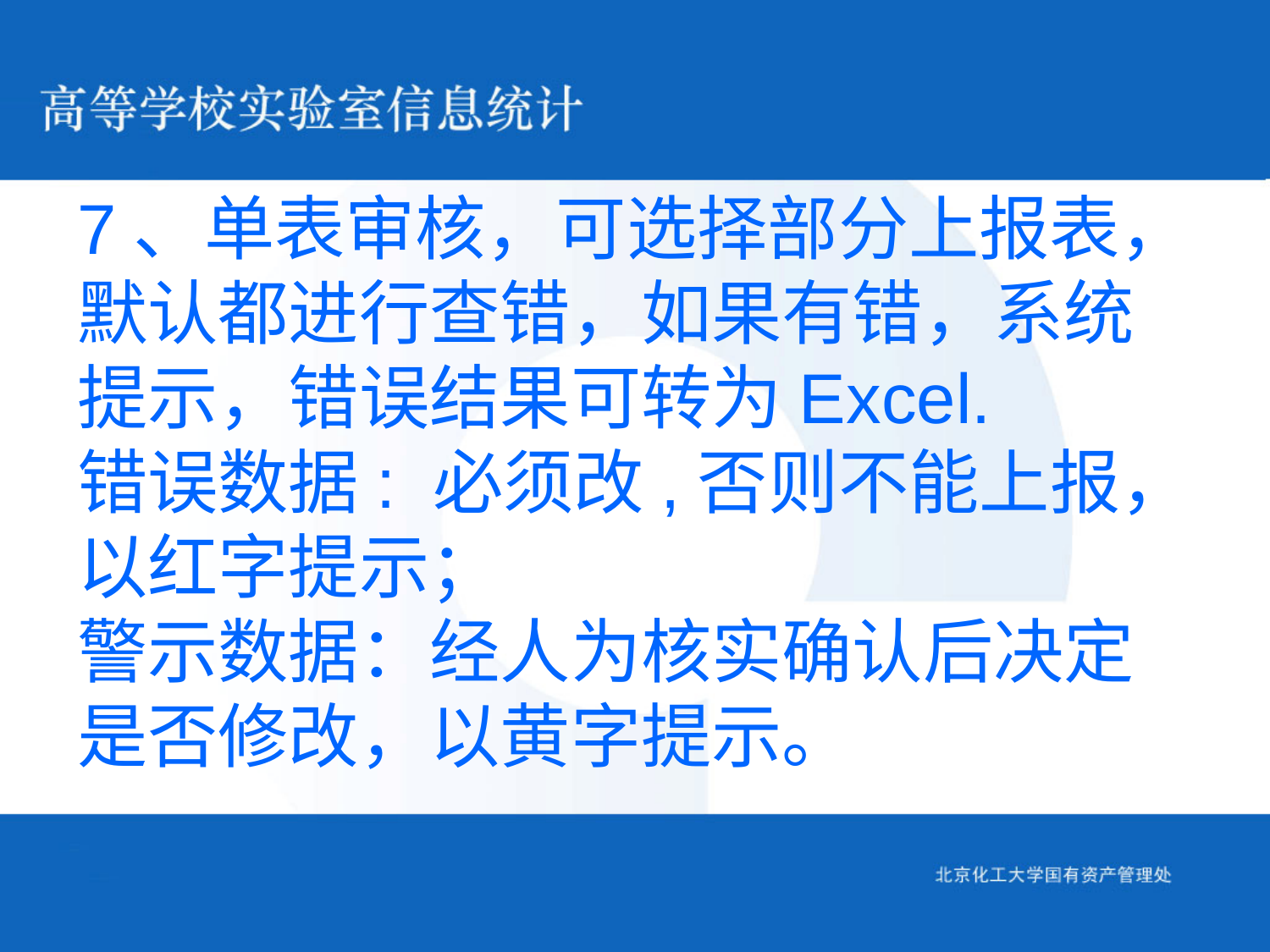

7、单表审核，可选择部分上报表，默认都进行查错，如果有错，系统提示，错误结果可转为Excel.
错误数据: 必须改,否则不能上报，以红字提示；
警示数据：经人为核实确认后决定是否修改，以黄字提示。